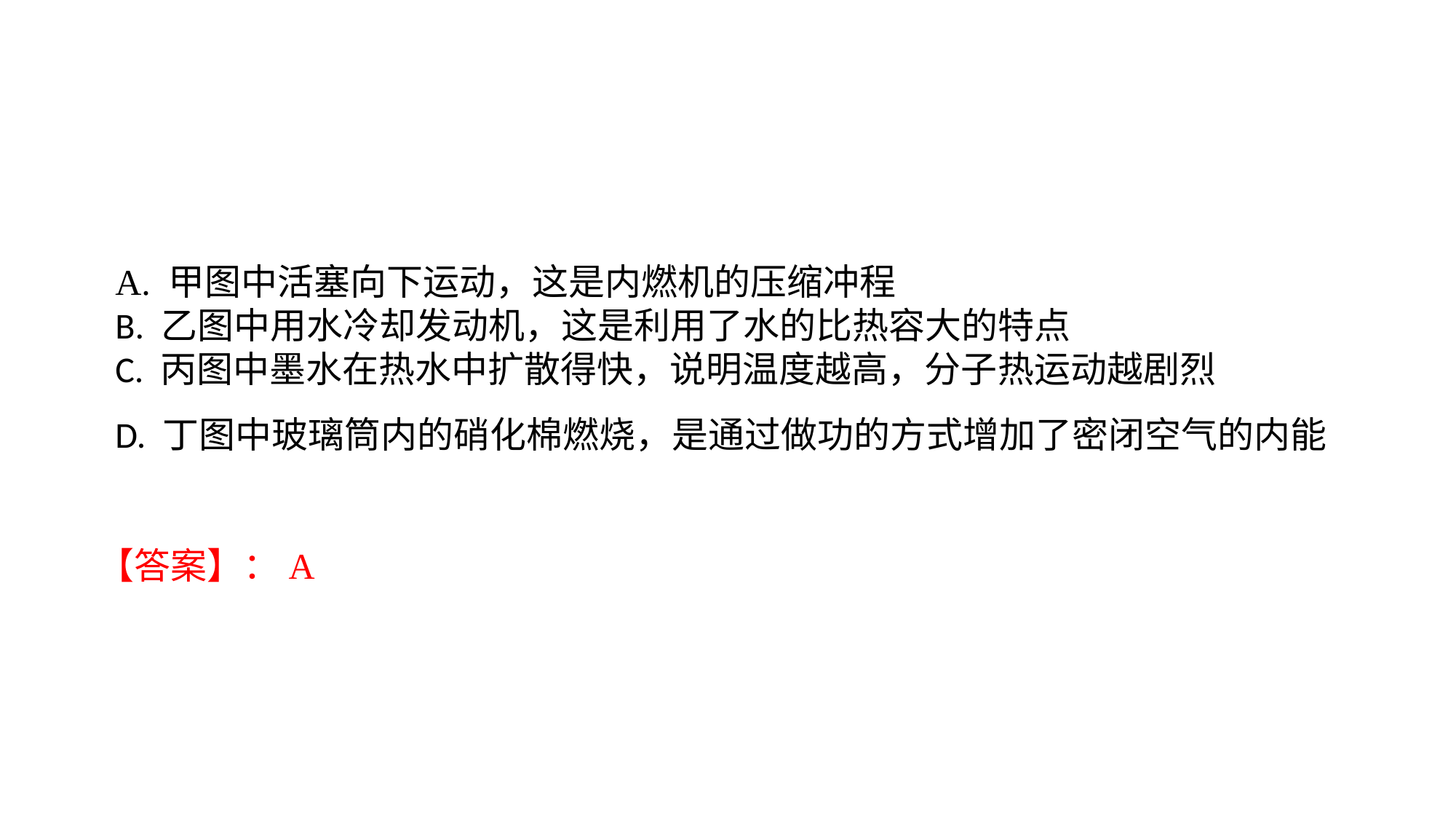

A. 甲图中活塞向下运动，这是内燃机的压缩冲程B. 乙图中用水冷却发动机，这是利用了水的比热容大的特点C. 丙图中墨水在热水中扩散得快，说明温度越高，分子热运动越剧烈D. 丁图中玻璃筒内的硝化棉燃烧，是通过做功的方式增加了密闭空气的内能
【答案】：A